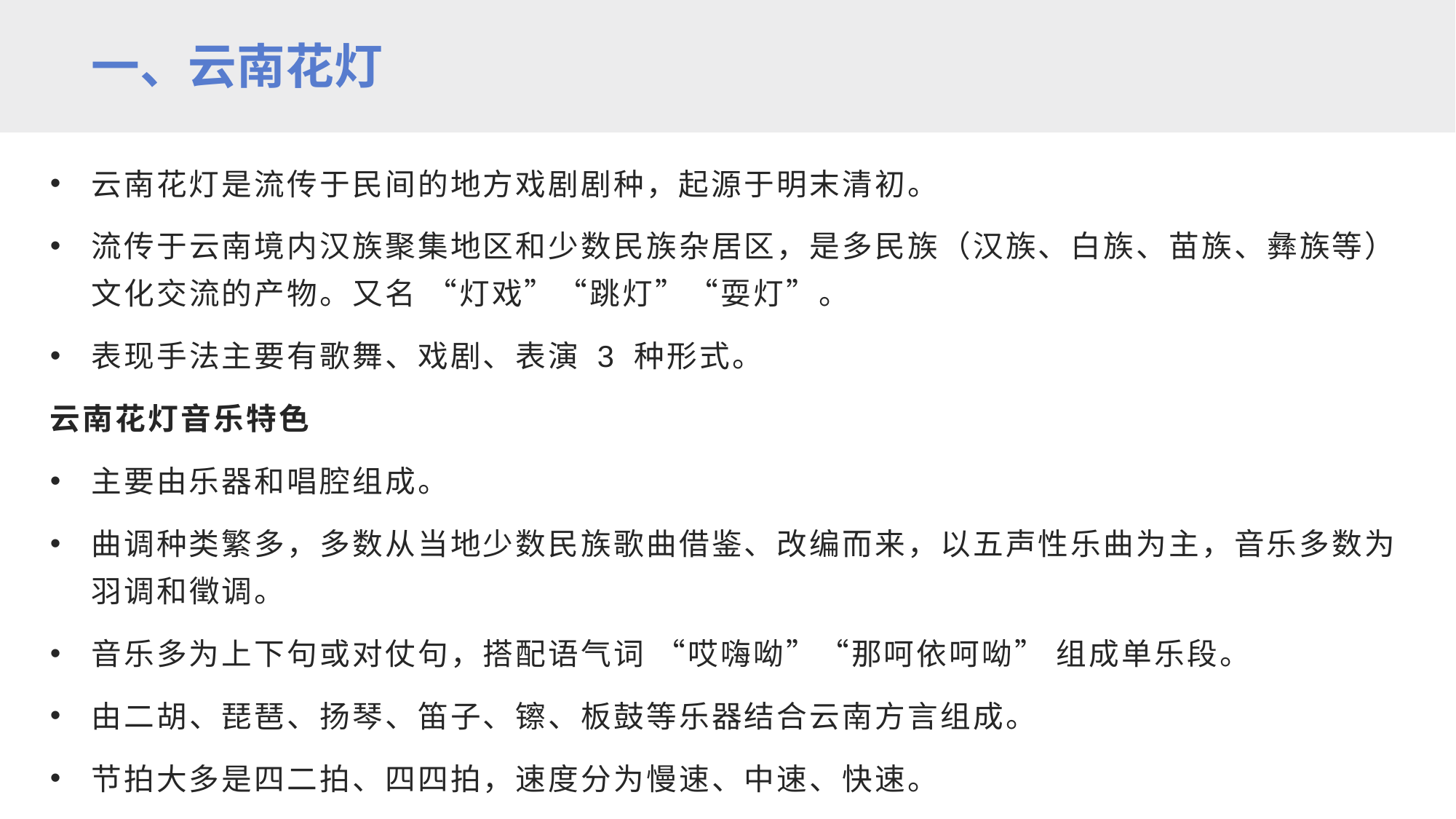

一、云南花灯
云南花灯是流传于民间的地方戏剧剧种，起源于明末清初。
流传于云南境内汉族聚集地区和少数民族杂居区，是多民族（汉族、白族、苗族、彝族等）文化交流的产物。又名 “灯戏”“跳灯”“耍灯”。
表现手法主要有歌舞、戏剧、表演 3 种形式。
云南花灯音乐特色
主要由乐器和唱腔组成。
曲调种类繁多，多数从当地少数民族歌曲借鉴、改编而来，以五声性乐曲为主，音乐多数为羽调和徵调。
音乐多为上下句或对仗句，搭配语气词 “哎嗨呦”“那呵依呵呦” 组成单乐段。
由二胡、琵琶、扬琴、笛子、镲、板鼓等乐器结合云南方言组成。
节拍大多是四二拍、四四拍，速度分为慢速、中速、快速。